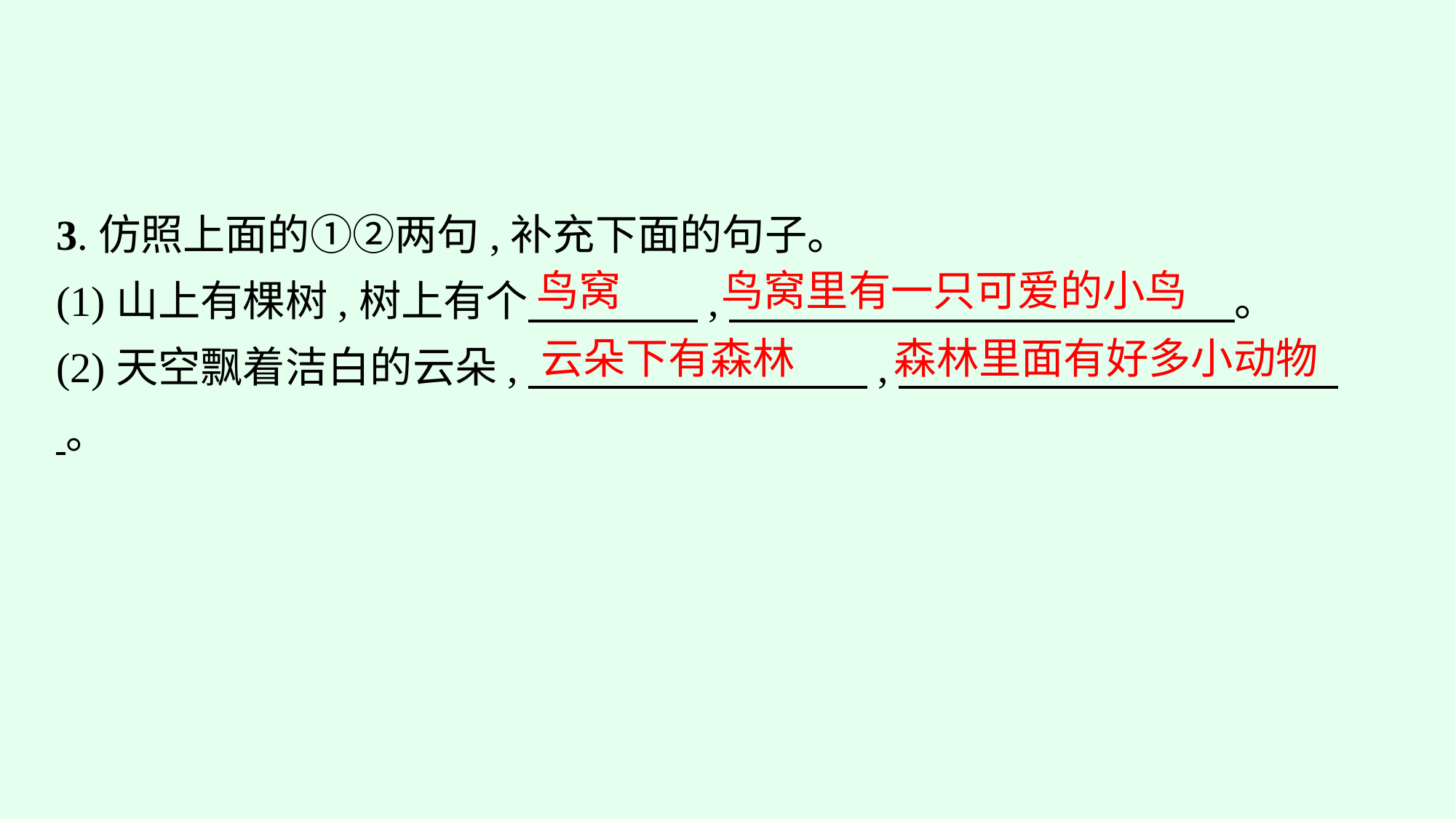

3.仿照上面的①②两句,补充下面的句子。
(1)山上有棵树,树上有个　　　　,　                                                 。
(2)天空飘着洁白的云朵,　　　　　　　　,　                                            。
鸟窝
鸟窝里有一只可爱的小鸟
森林里面有好多小动物
云朵下有森林